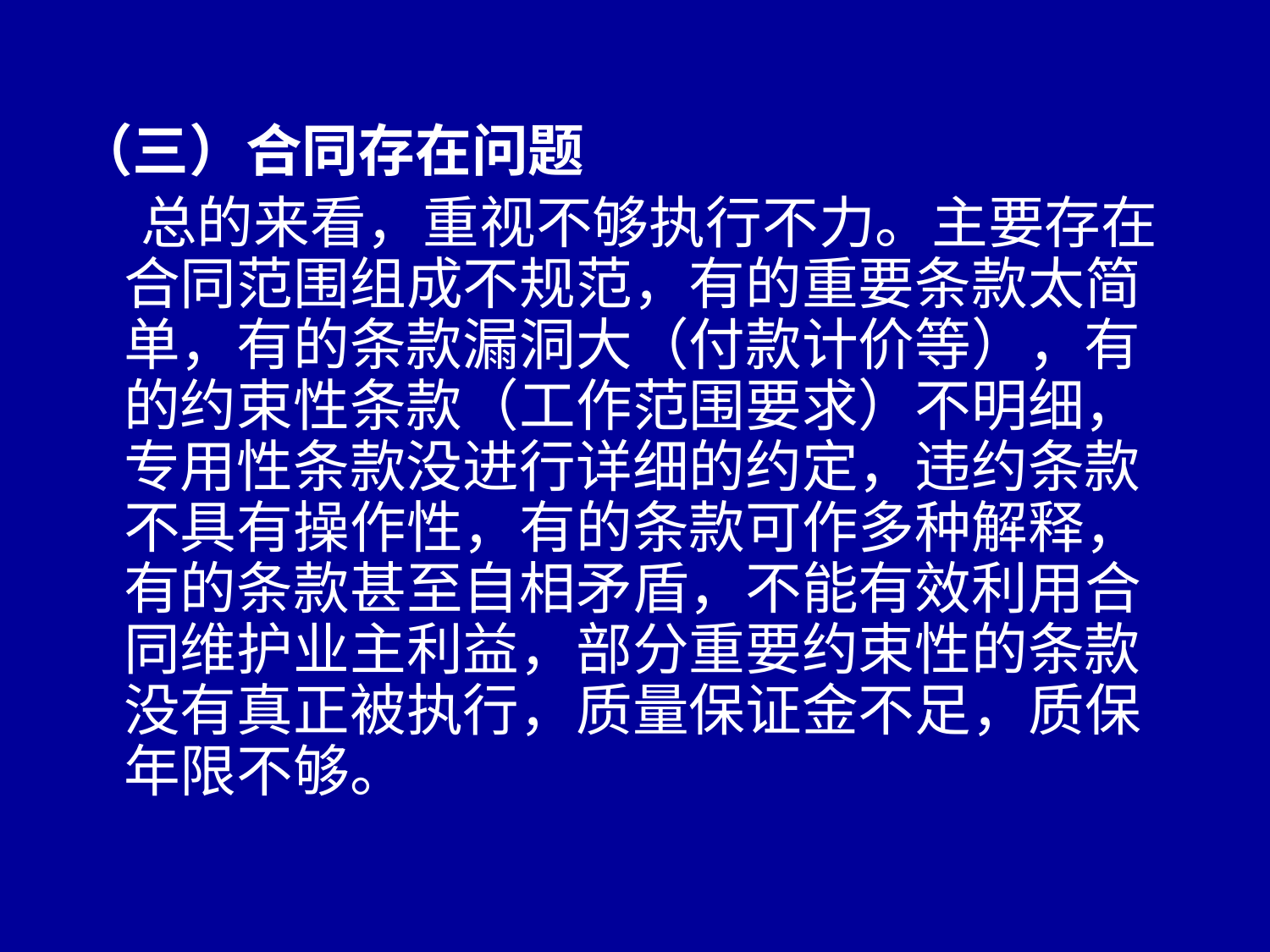

（三）合同存在问题
    总的来看，重视不够执行不力。主要存在合同范围组成不规范，有的重要条款太简单，有的条款漏洞大（付款计价等），有的约束性条款（工作范围要求）不明细，专用性条款没进行详细的约定，违约条款不具有操作性，有的条款可作多种解释，有的条款甚至自相矛盾，不能有效利用合同维护业主利益，部分重要约束性的条款没有真正被执行，质量保证金不足，质保年限不够。